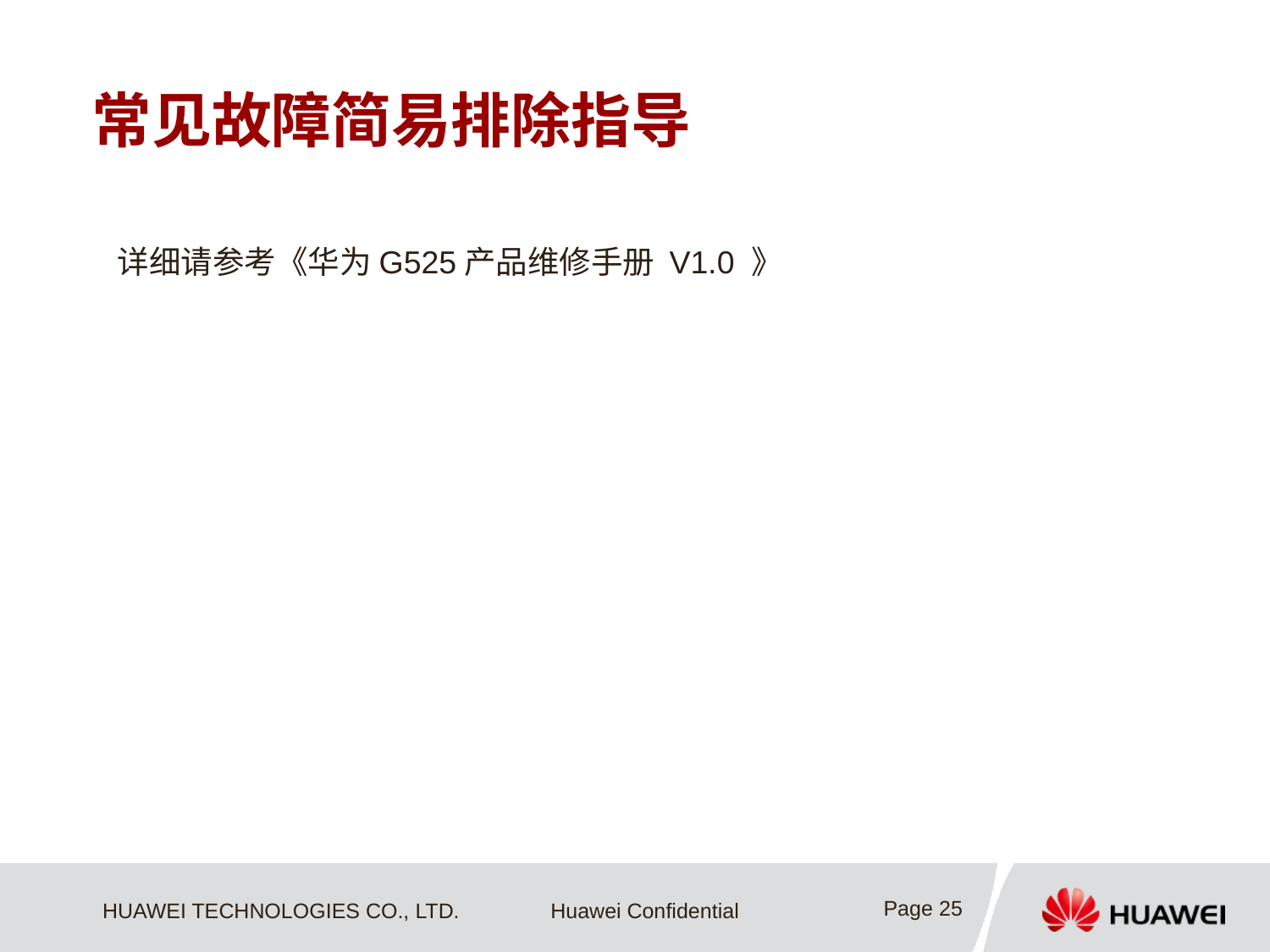

# 常见故障简易排除指导
详细请参考《华为G525产品维修手册 V1.0 》
Page 25